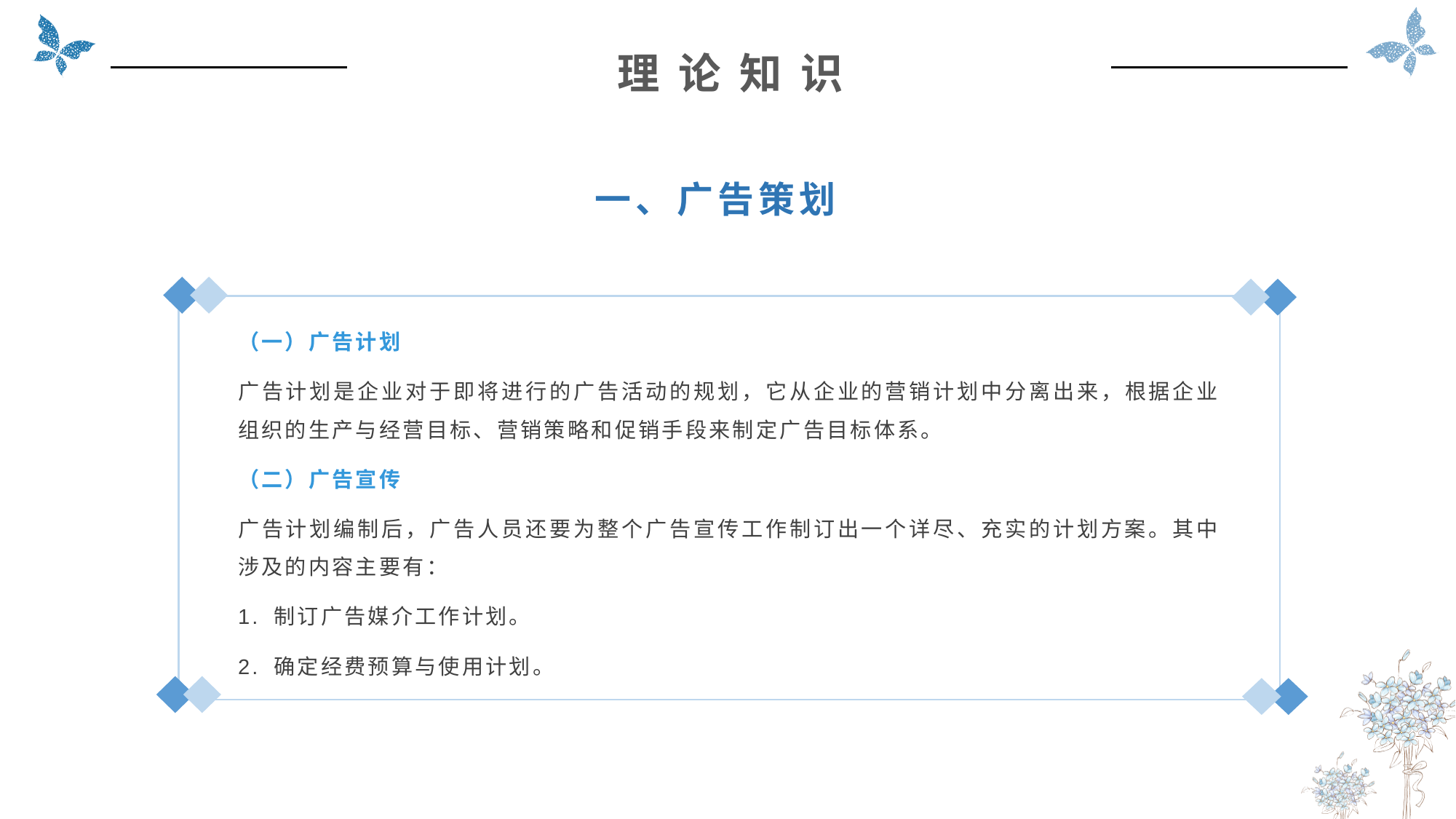

理 论 知 识
一、广告策划

（一）广告计划
广告计划是企业对于即将进行的广告活动的规划，它从企业的营销计划中分离出来，根据企业组织的生产与经营目标、营销策略和促销手段来制定广告目标体系。
（二）广告宣传
广告计划编制后，广告人员还要为整个广告宣传工作制订出一个详尽、充实的计划方案。其中涉及的内容主要有：
1. 制订广告媒介工作计划。
2. 确定经费预算与使用计划。